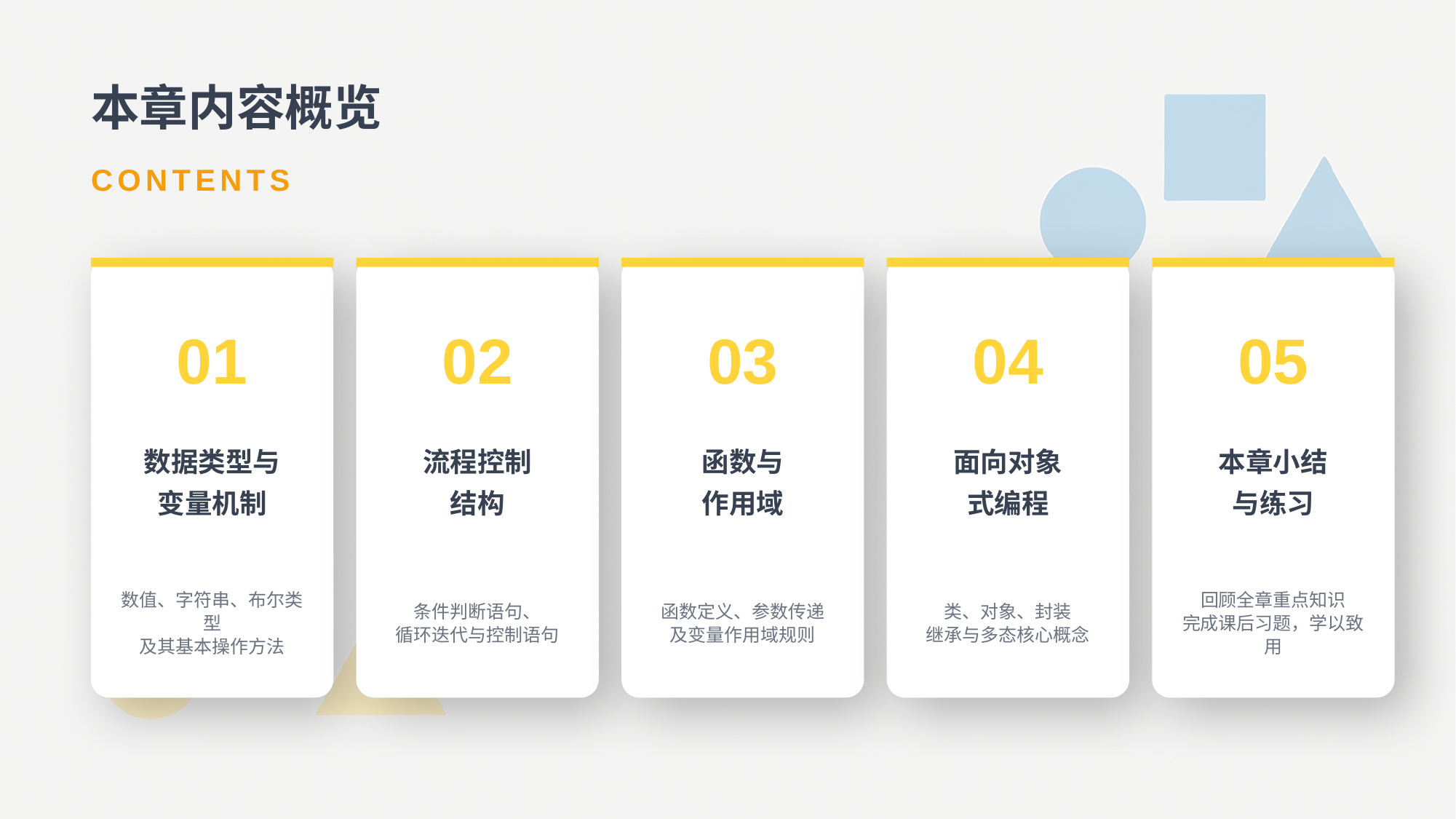

本章内容概览
CONTENTS

01
02
03
04
05
数据类型与
变量机制
流程控制
结构
函数与
作用域
面向对象
式编程
本章小结
与练习
数值、字符串、布尔类型
及其基本操作方法
条件判断语句、
循环迭代与控制语句
函数定义、参数传递
及变量作用域规则
类、对象、封装
继承与多态核心概念
回顾全章重点知识
完成课后习题，学以致用